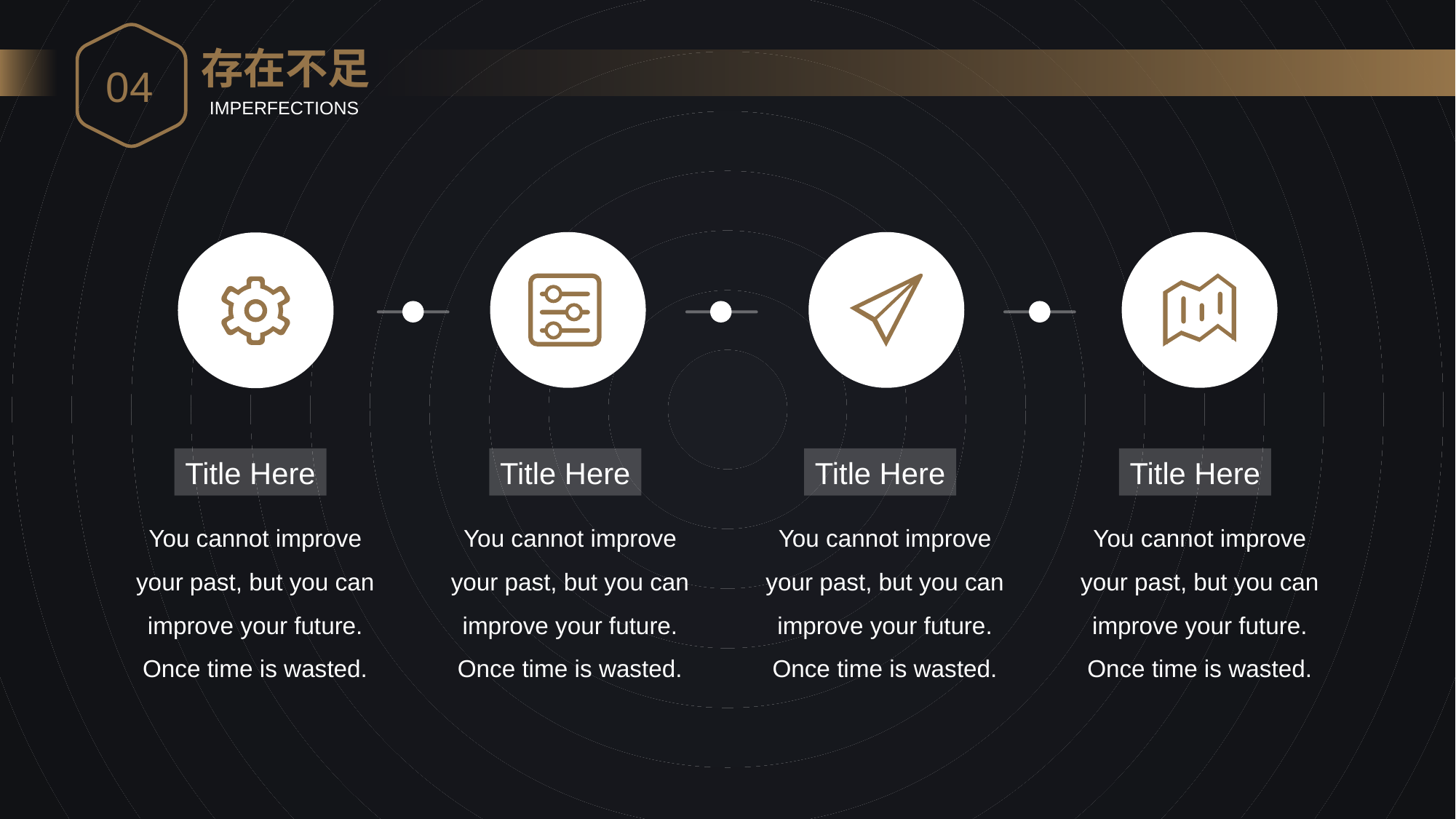

04
存在不足

IMPERFECTIONS

Title Here
Title Here
Title Here
Title Here
You cannot improve your past, but you can improve your future. Once time is wasted.
You cannot improve your past, but you can improve your future. Once time is wasted.
You cannot improve your past, but you can improve your future. Once time is wasted.
You cannot improve your past, but you can improve your future. Once time is wasted.